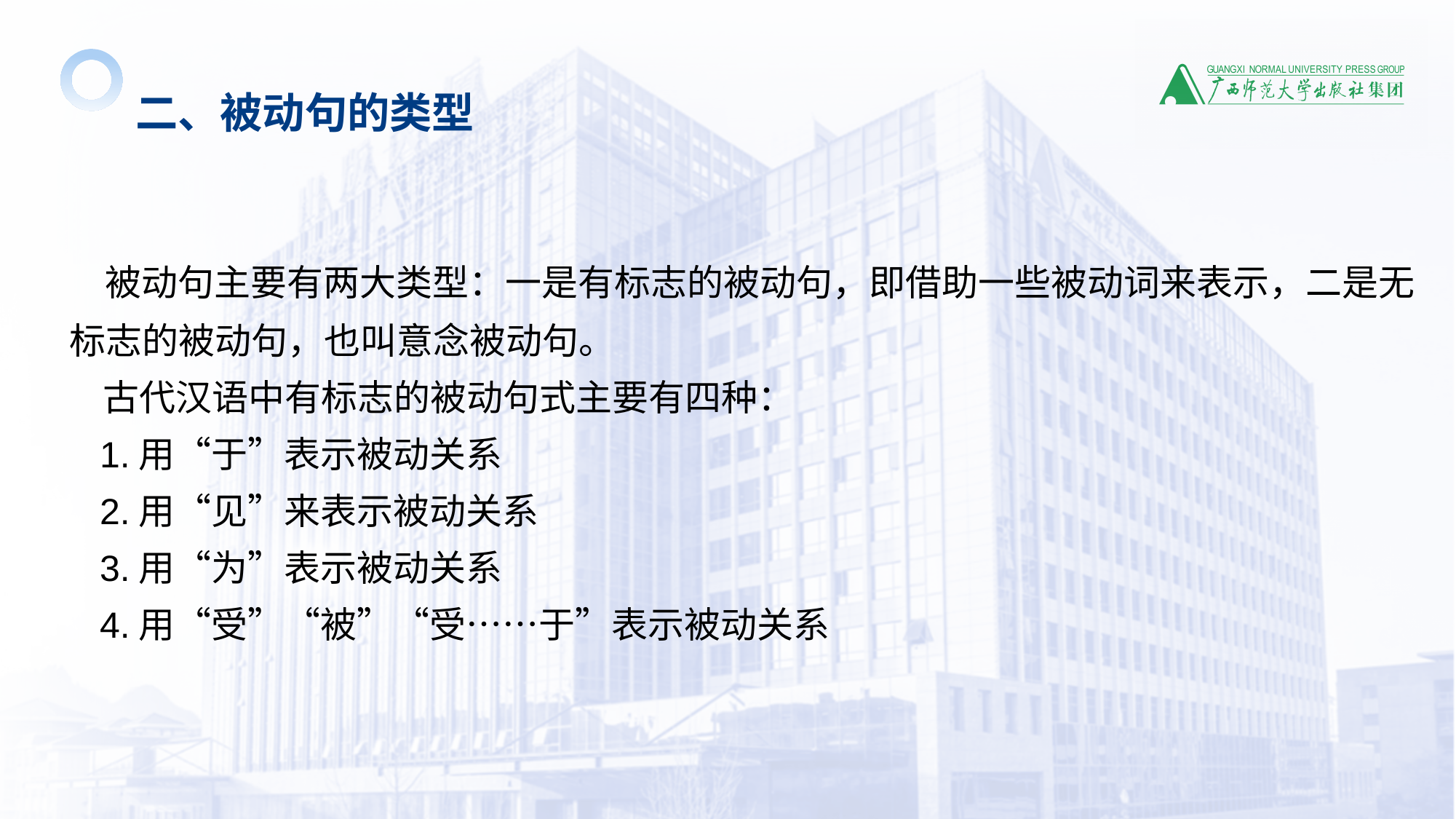

二、被动句的类型

   被动句主要有两大类型：一是有标志的被动句，即借助一些被动词来表示，二是无标志的被动句，也叫意念被动句。
   古代汉语中有标志的被动句式主要有四种：
   1.用“于”表示被动关系
   2.用“见”来表示被动关系
   3.用“为”表示被动关系
   4.用“受”“被”“受……于”表示被动关系